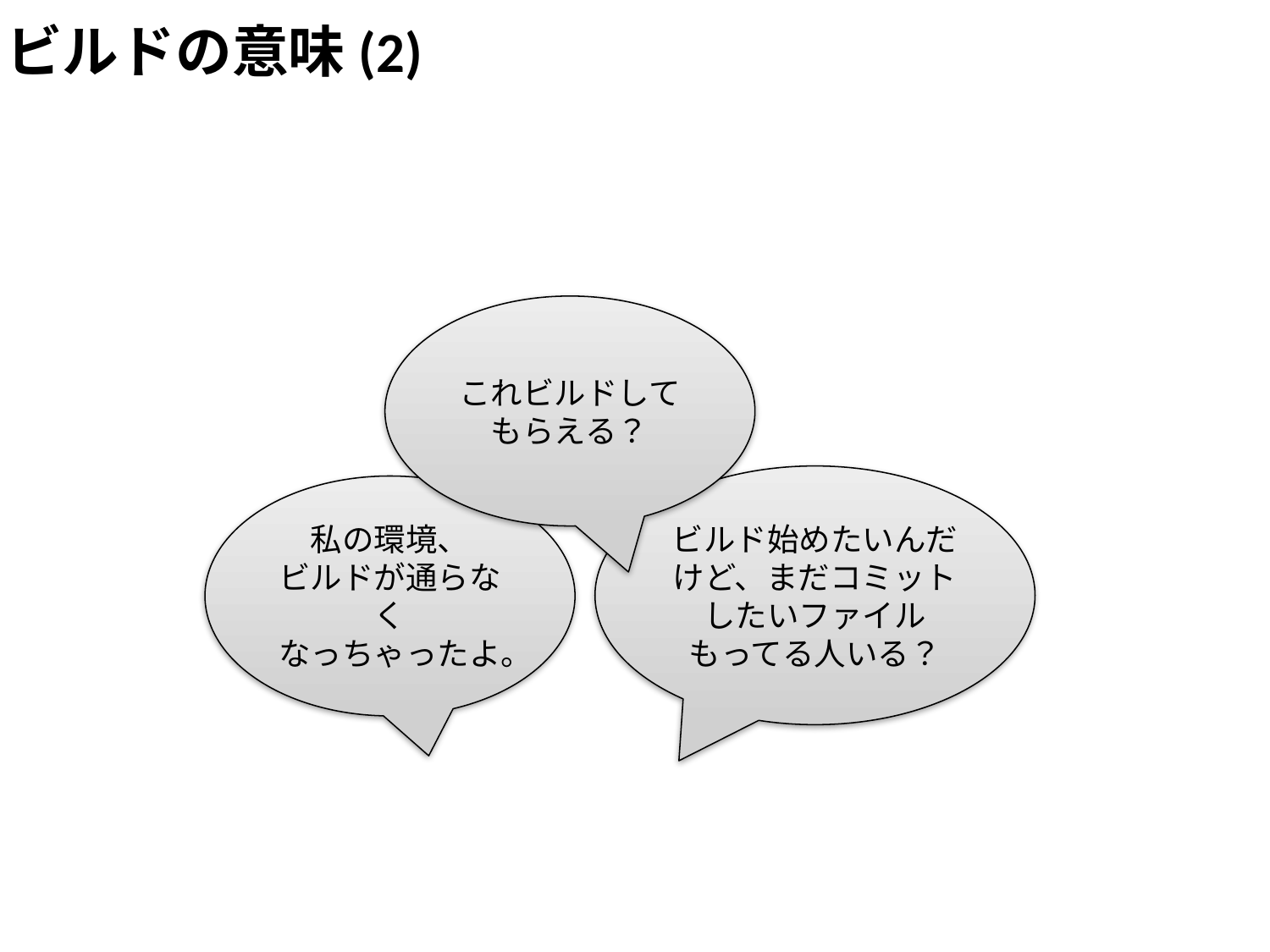

ビルドの意味(2)
これビルドして
もらえる？
ビルド始めたいんだ
けど、まだコミット
したいファイル
もってる人いる？
私の環境、
ビルドが通らなく
なっちゃったよ。